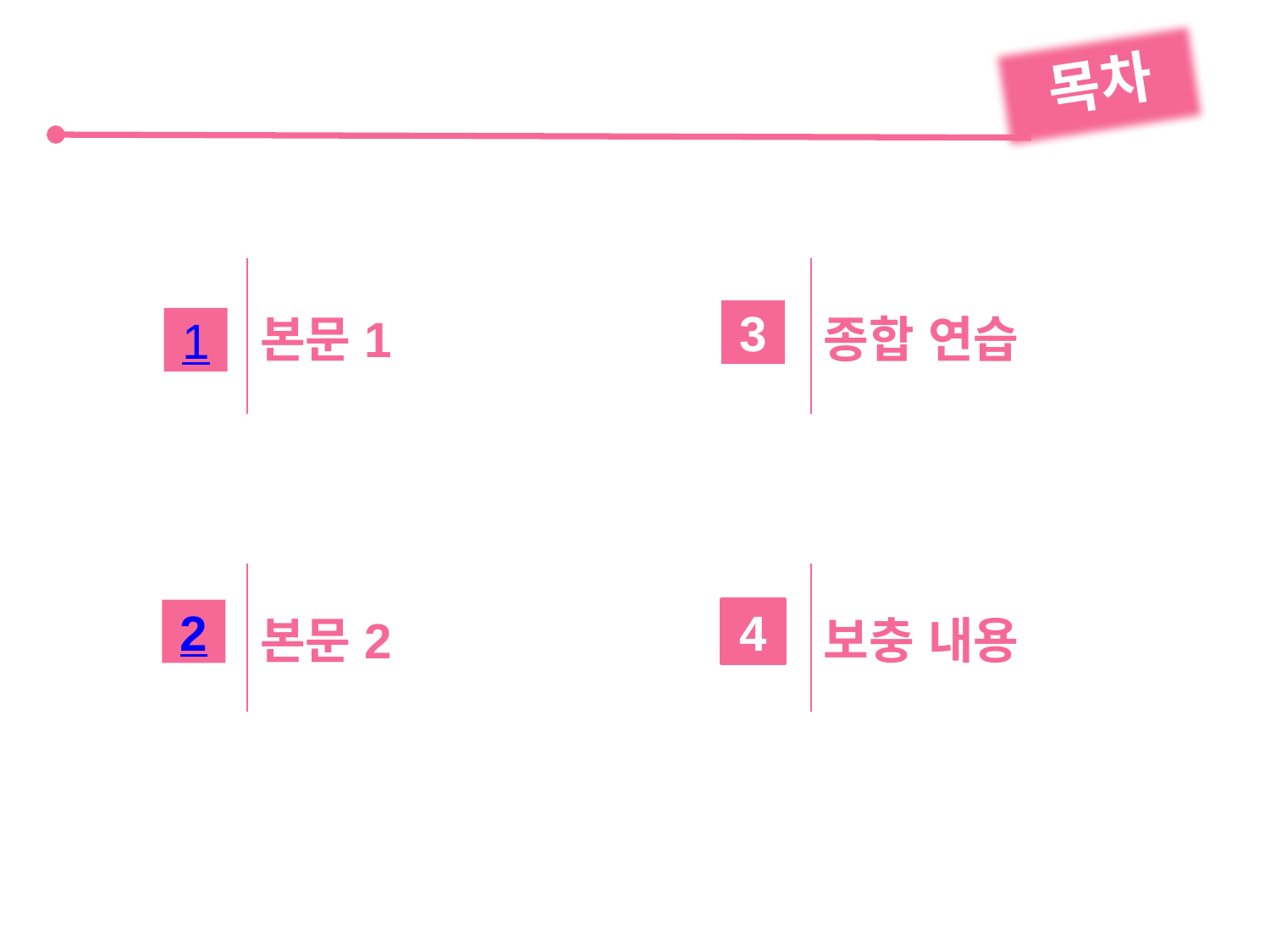

목차
|  | 본문1 |  |  | 종합 연습 |
| --- | --- | --- | --- | --- |
|  |  |  |  |  |
|  |  |  |  |  |
|  | 본문2 |  |  | 보충 내용 |
3
1
2
4